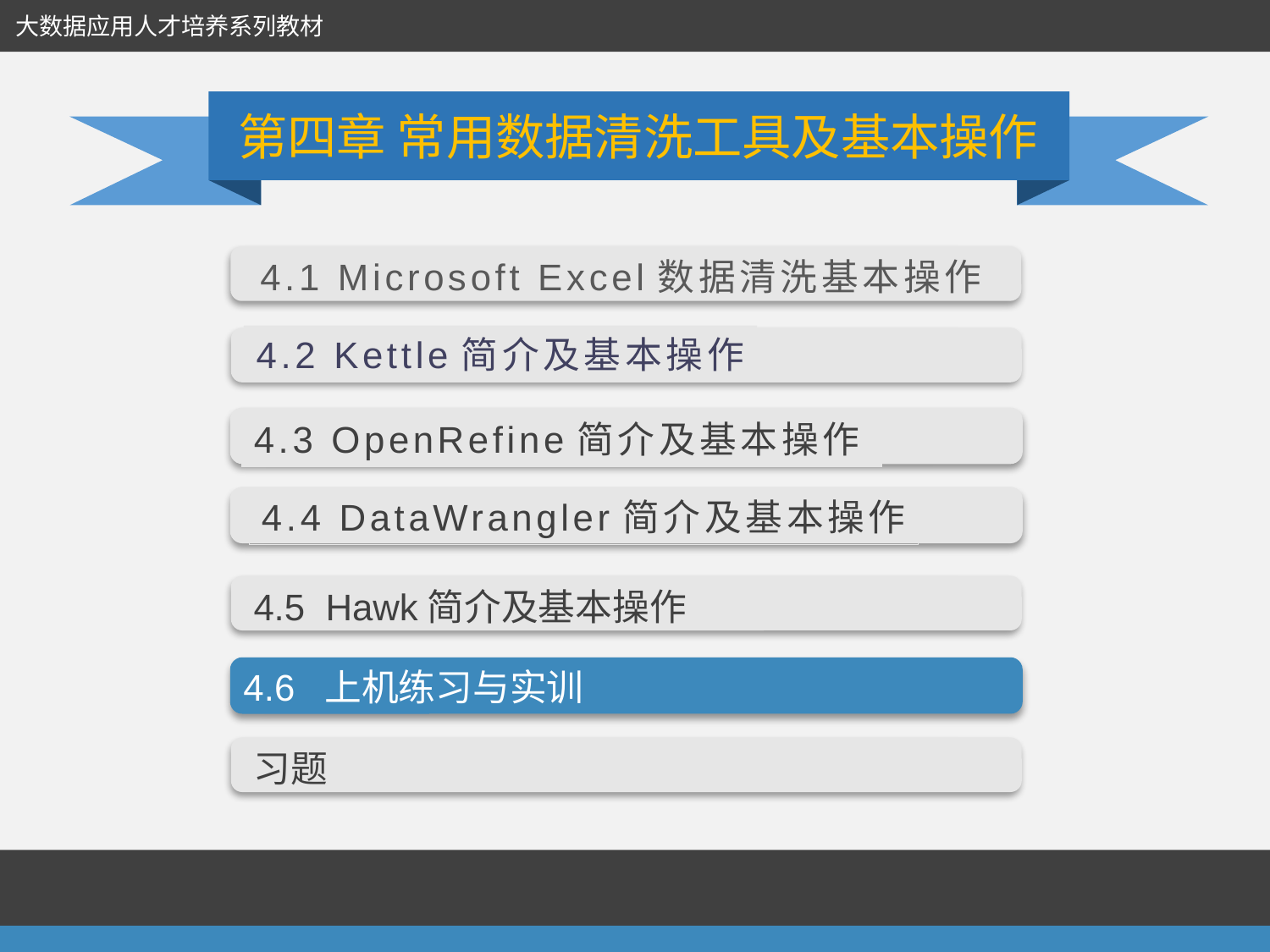

大数据应用人才培养系列教材

第四章 常用数据清洗工具及基本操作

4.1 Microsoft Excel数据清洗基本操作
4.2 Kettle简介及基本操作

4.3 OpenRefine简介及基本操作
4.4 DataWrangler简介及基本操作

4.5  Hawk简介及基本操作

4.6  上机练习与实训

习题